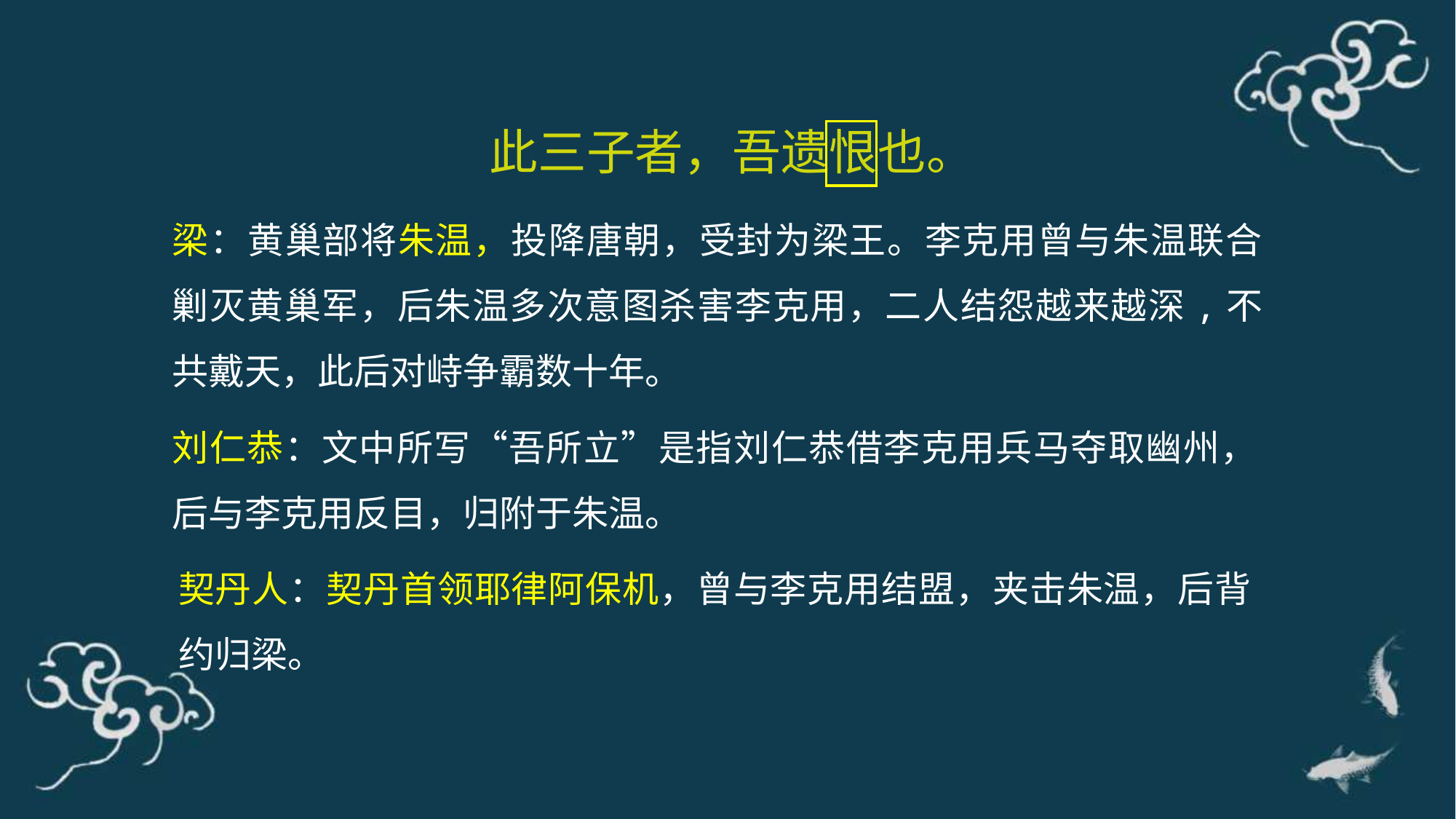

此三子者，吾遗恨也。

梁：黄巢部将朱温，投降唐朝，受封为梁王。李克用曾与朱温联合剿灭黄巢军，后朱温多次意图杀害李克用，二人结怨越来越深,不共戴天，此后对峙争霸数十年。
刘仁恭：文中所写“吾所立”是指刘仁恭借李克用兵马夺取幽州，后与李克用反目，归附于朱温。
契丹人：契丹首领耶律阿保机，曾与李克用结盟，夹击朱温，后背约归梁。